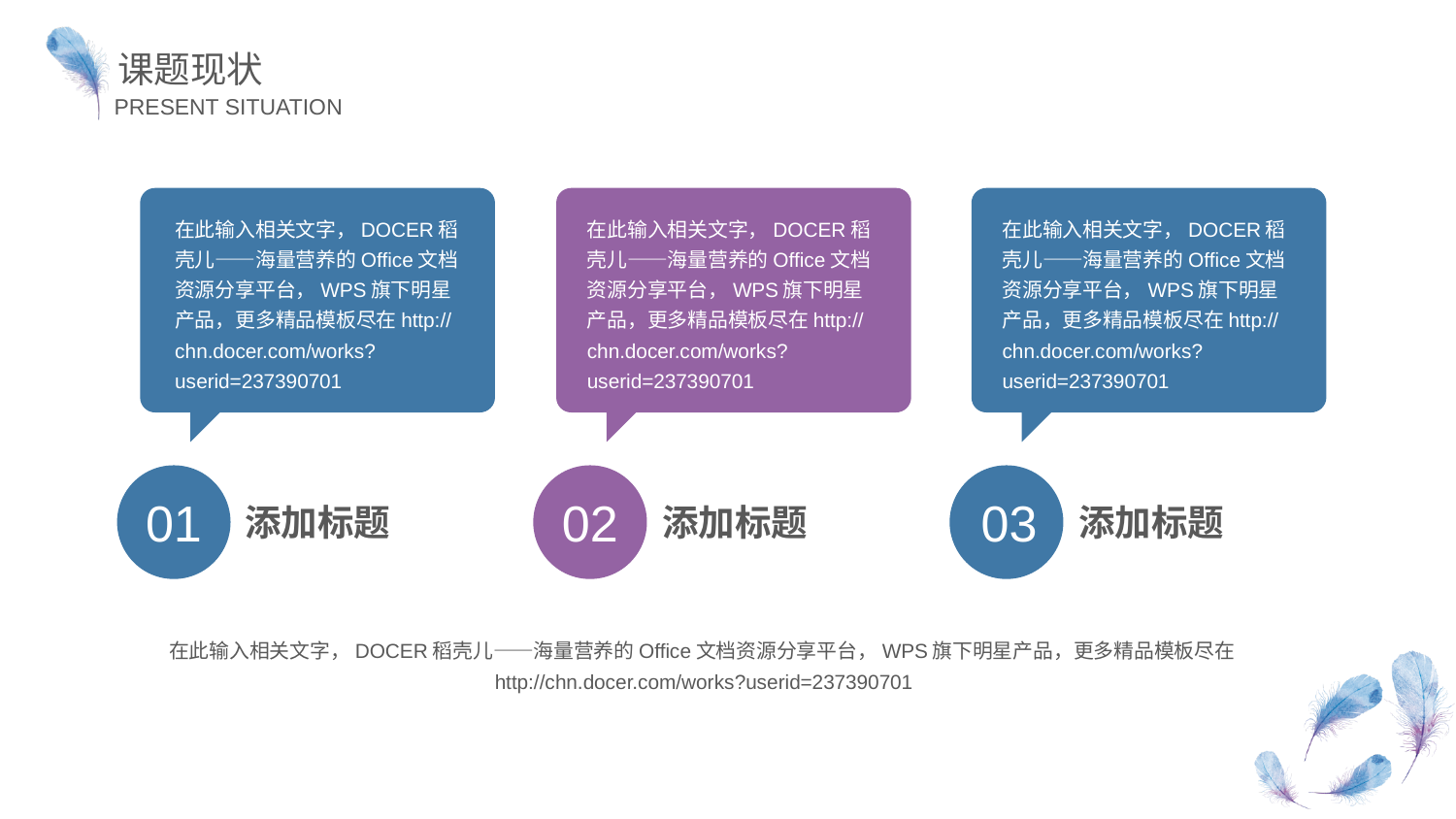

课题现状
PRESENT SITUATION

在此输入相关文字，DOCER稻壳儿——海量营养的Office文档资源分享平台，WPS旗下明星产品，更多精品模板尽在http://chn.docer.com/works?userid=237390701
在此输入相关文字，DOCER稻壳儿——海量营养的Office文档资源分享平台，WPS旗下明星产品，更多精品模板尽在http://chn.docer.com/works?userid=237390701
在此输入相关文字，DOCER稻壳儿——海量营养的Office文档资源分享平台，WPS旗下明星产品，更多精品模板尽在http://chn.docer.com/works?userid=237390701

01

02

03
添加标题
添加标题
添加标题
在此输入相关文字，DOCER稻壳儿——海量营养的Office文档资源分享平台，WPS旗下明星产品，更多精品模板尽在http://chn.docer.com/works?userid=237390701